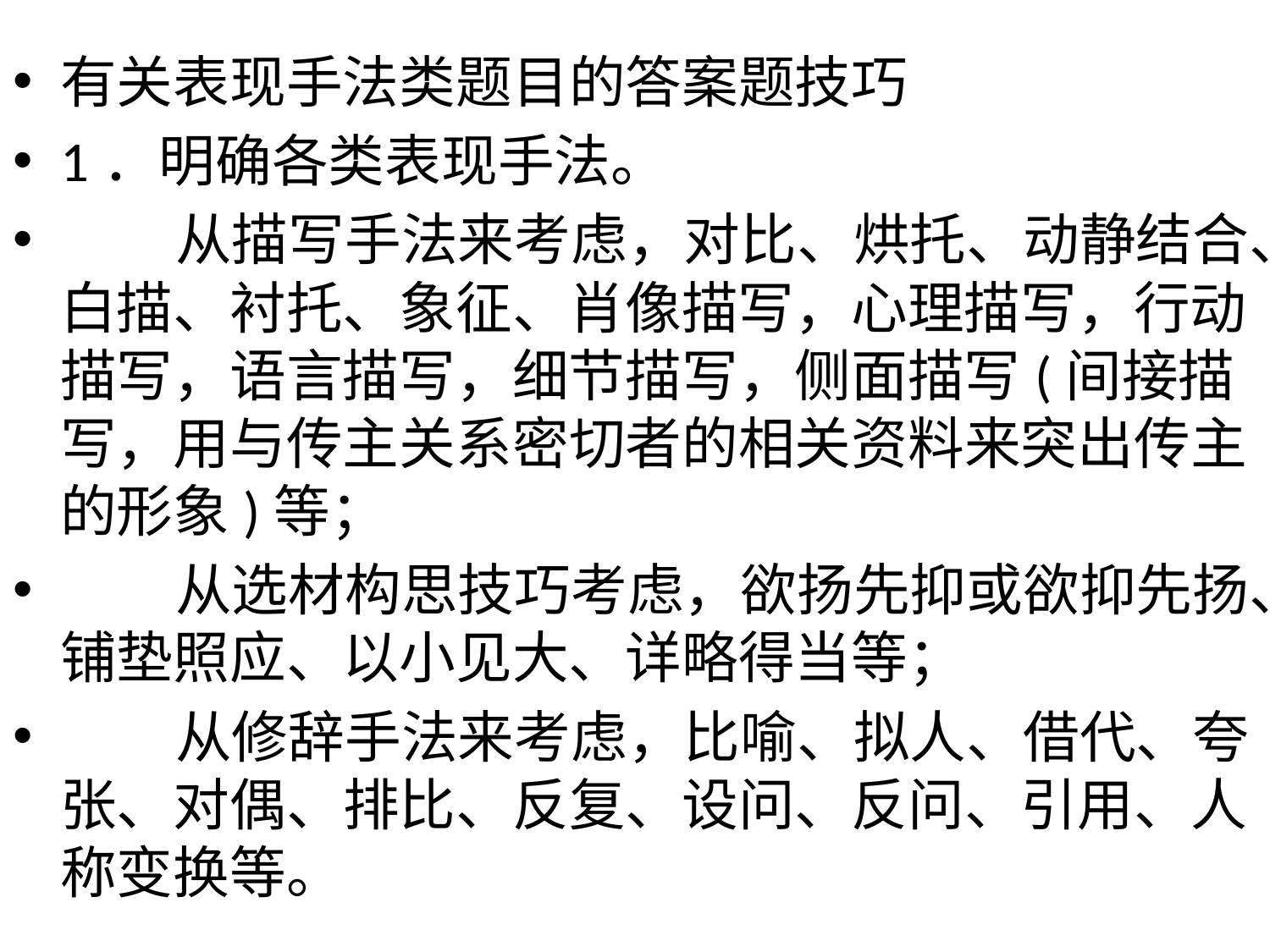

有关表现手法类题目的答案题技巧
1．明确各类表现手法。
        从描写手法来考虑，对比、烘托、动静结合、白描、衬托、象征、肖像描写，心理描写，行动描写，语言描写，细节描写，侧面描写(间接描写，用与传主关系密切者的相关资料来突出传主的形象)等；
        从选材构思技巧考虑，欲扬先抑或欲抑先扬、铺垫照应、以小见大、详略得当等；
        从修辞手法来考虑，比喻、拟人、借代、夸张、对偶、排比、反复、设问、反问、引用、人称变换等。